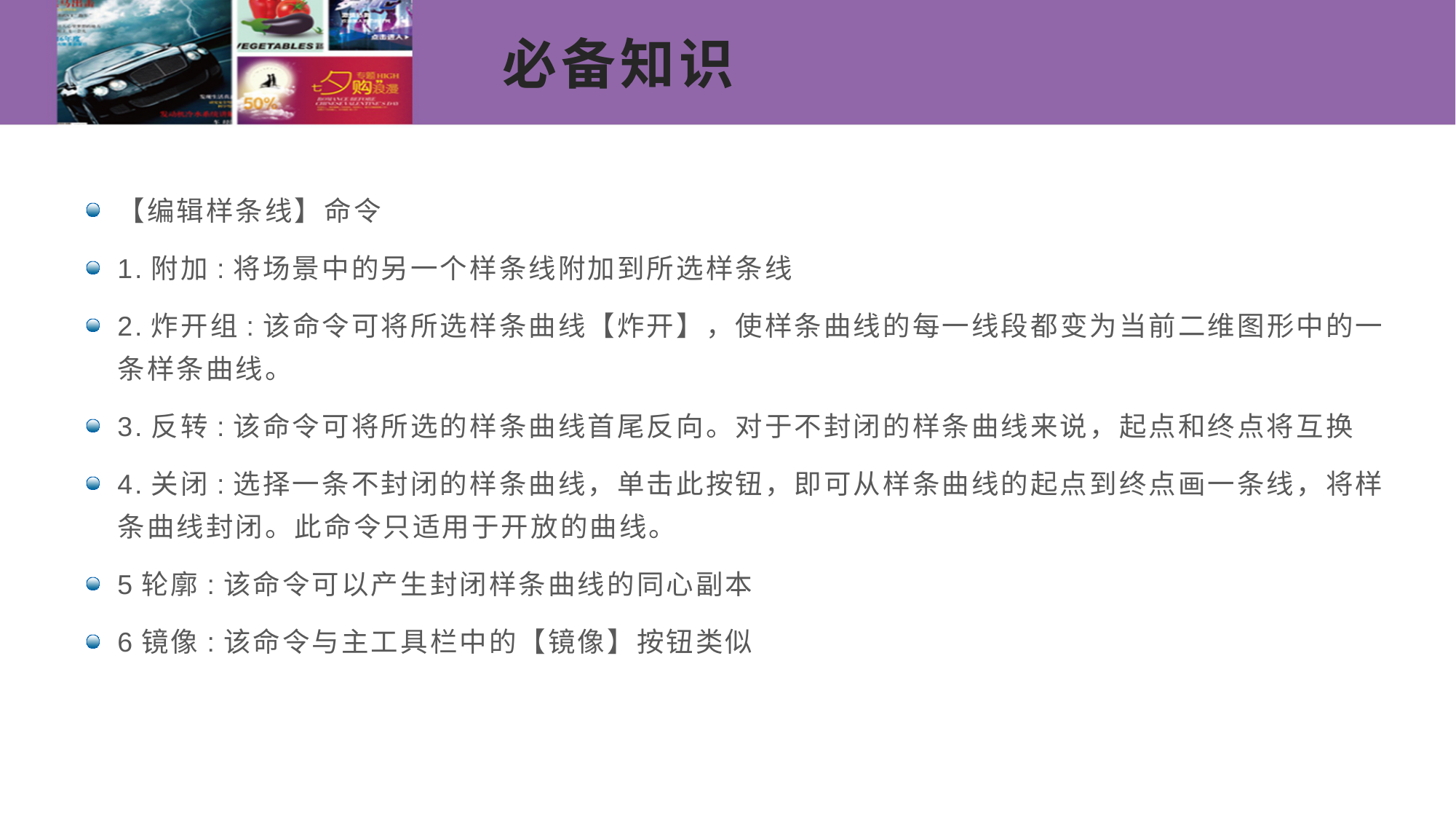

# 必备知识
【编辑样条线】命令
1.附加:将场景中的另一个样条线附加到所选样条线
2.炸开组:该命令可将所选样条曲线【炸开】，使样条曲线的每一线段都变为当前二维图形中的一条样条曲线。
3.反转:该命令可将所选的样条曲线首尾反向。对于不封闭的样条曲线来说，起点和终点将互换
4.关闭:选择一条不封闭的样条曲线，单击此按钮，即可从样条曲线的起点到终点画一条线，将样条曲线封闭。此命令只适用于开放的曲线。
5轮廓:该命令可以产生封闭样条曲线的同心副本
6镜像:该命令与主工具栏中的【镜像】按钮类似